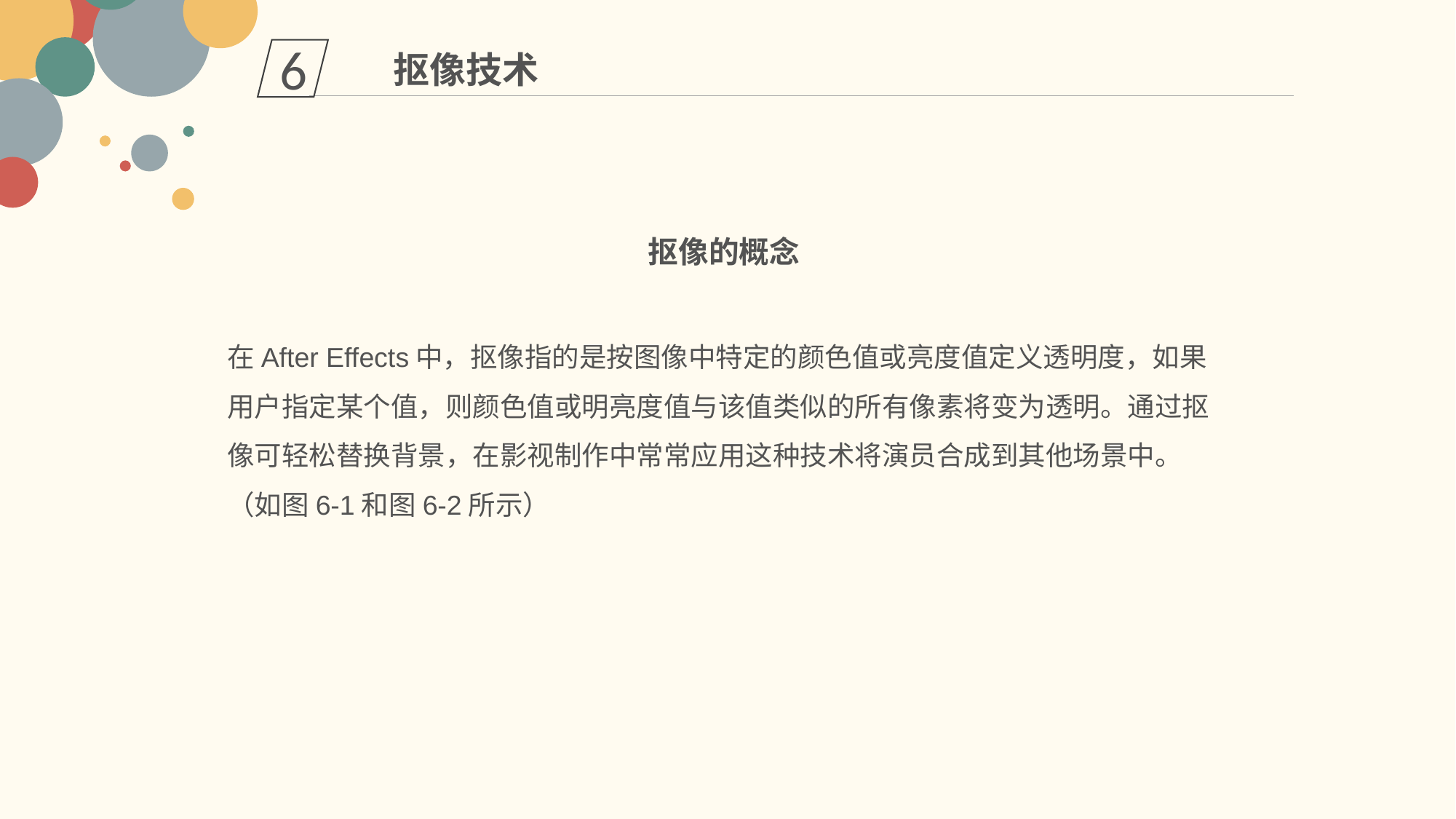

6
抠像技术
抠像的概念

在After Effects中，抠像指的是按图像中特定的颜色值或亮度值定义透明度，如果用户指定某个值，则颜色值或明亮度值与该值类似的所有像素将变为透明。通过抠像可轻松替换背景，在影视制作中常常应用这种技术将演员合成到其他场景中。（如图6-1和图6-2所示）